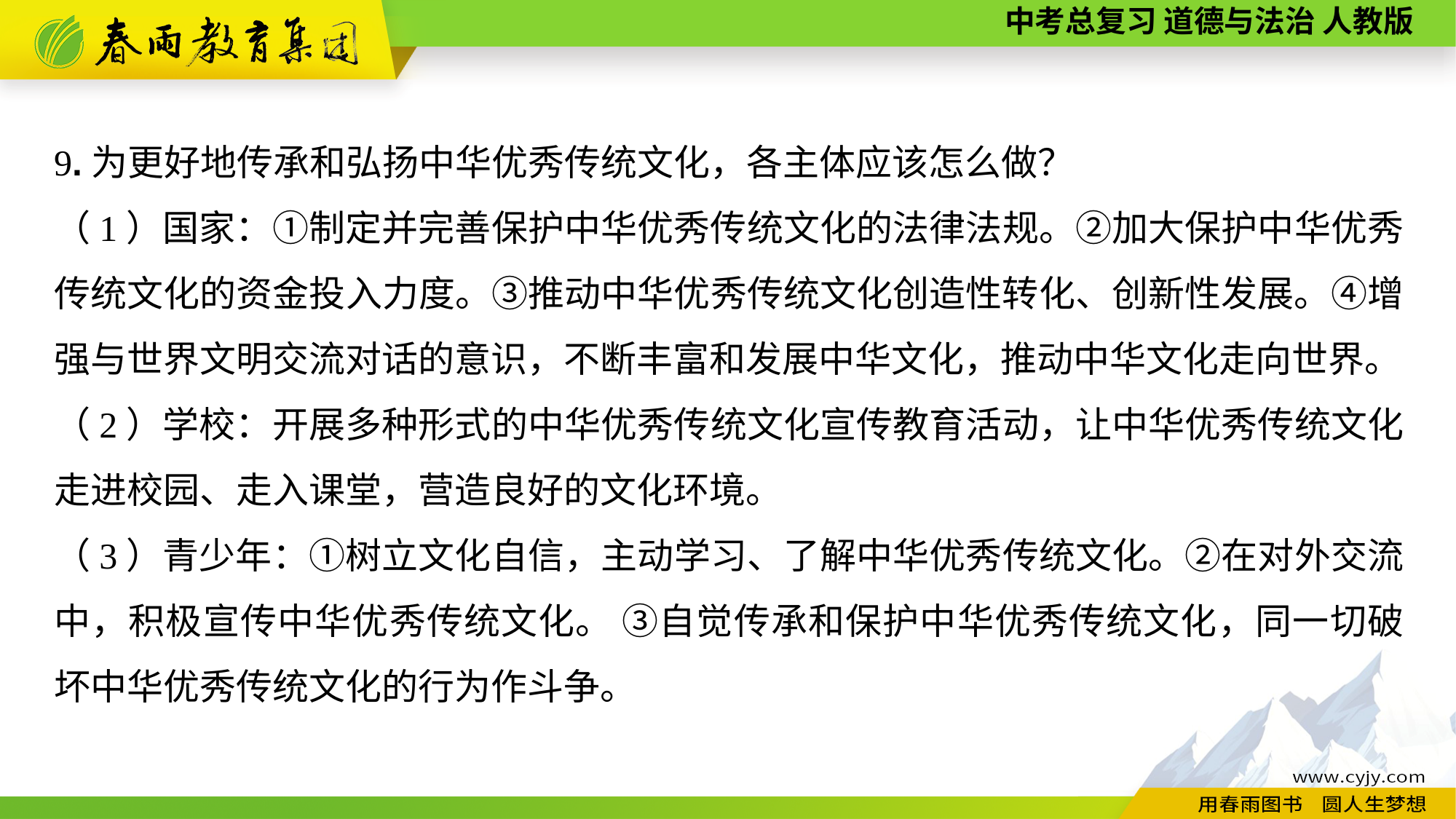

9.为更好地传承和弘扬中华优秀传统文化，各主体应该怎么做？
（1）国家：①制定并完善保护中华优秀传统文化的法律法规。②加大保护中华优秀传统文化的资金投入力度。③推动中华优秀传统文化创造性转化、创新性发展。④增强与世界文明交流对话的意识，不断丰富和发展中华文化，推动中华文化走向世界。
（2）学校：开展多种形式的中华优秀传统文化宣传教育活动，让中华优秀传统文化走进校园、走入课堂，营造良好的文化环境。
（3）青少年：①树立文化自信，主动学习、了解中华优秀传统文化。②在对外交流中，积极宣传中华优秀传统文化。 ③自觉传承和保护中华优秀传统文化，同一切破坏中华优秀传统文化的行为作斗争。